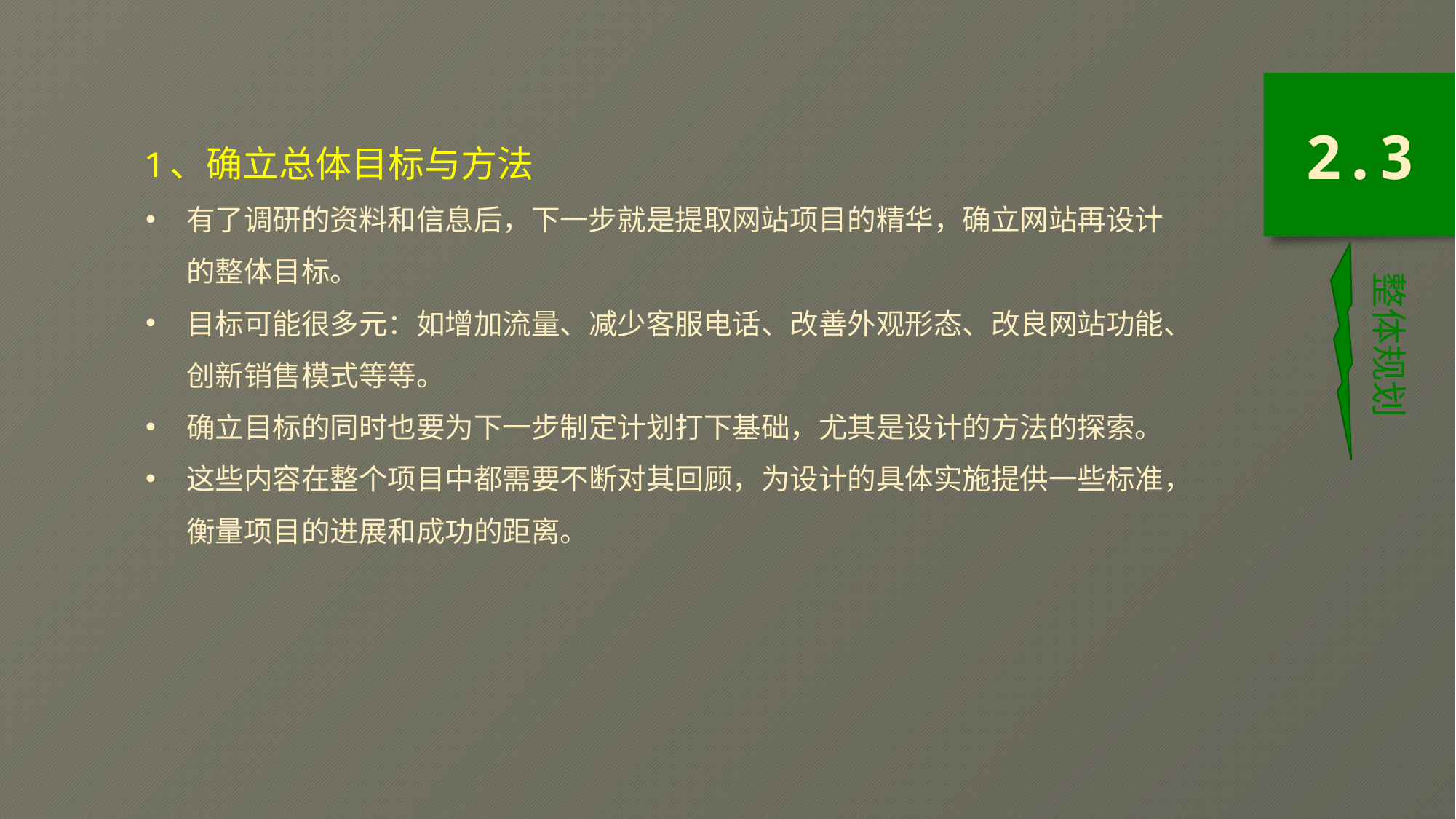

1、确立总体目标与方法
有了调研的资料和信息后，下一步就是提取网站项目的精华，确立网站再设计的整体目标。
目标可能很多元：如增加流量、减少客服电话、改善外观形态、改良网站功能、创新销售模式等等。
确立目标的同时也要为下一步制定计划打下基础，尤其是设计的方法的探索。
这些内容在整个项目中都需要不断对其回顾，为设计的具体实施提供一些标准，衡量项目的进展和成功的距离。

2.3

整体规划